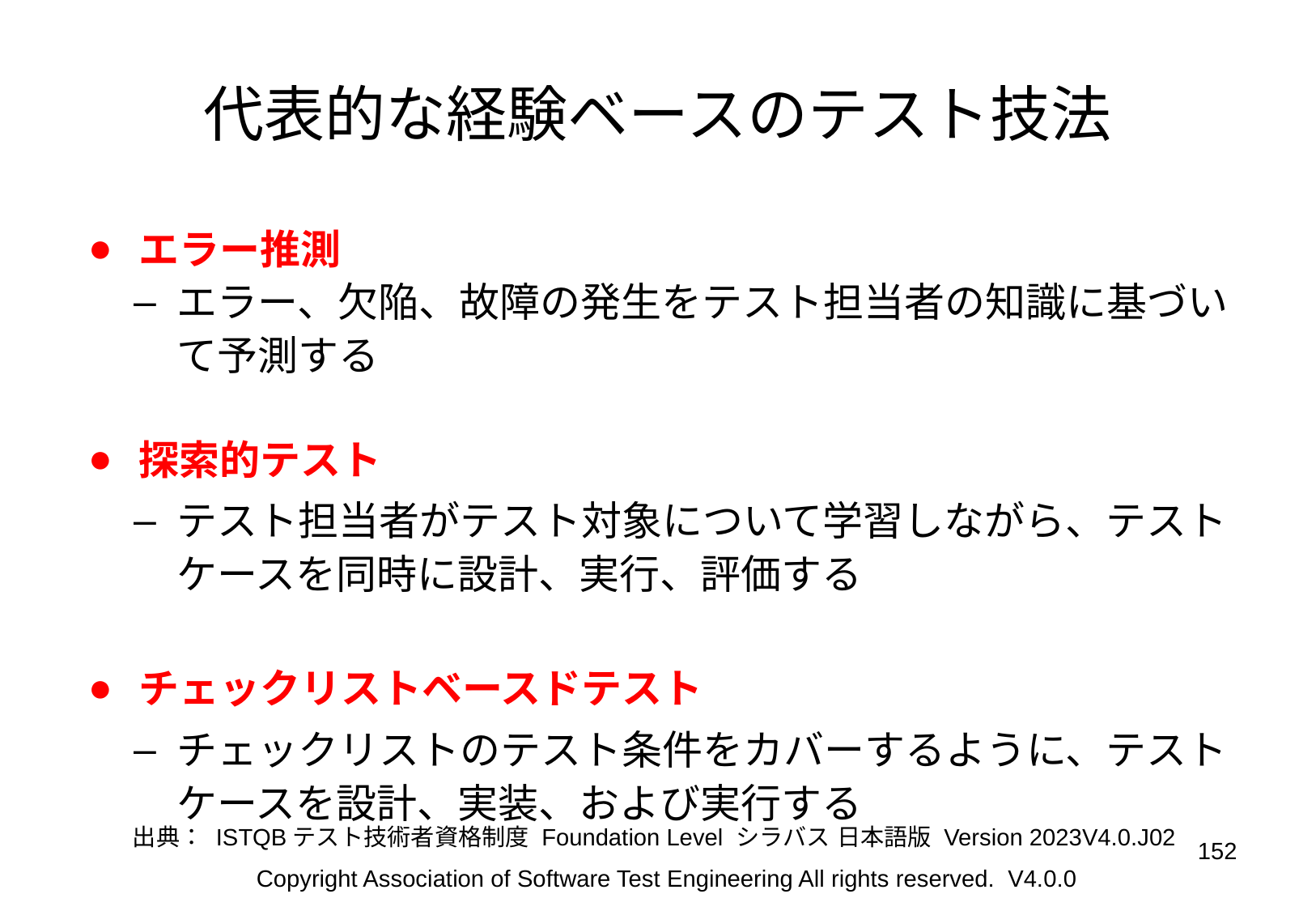

# 代表的な経験ベースのテスト技法
エラー推測
エラー、欠陥、故障の発生をテスト担当者の知識に基づいて予測する

探索的テスト
テスト担当者がテスト対象について学習しながら、テストケースを同時に設計、実行、評価する

チェックリストベースドテスト
チェックリストのテスト条件をカバーするように、テストケースを設計、実装、および実行する

出典： ISTQBテスト技術者資格制度 Foundation Level シラバス 日本語版 Version 2023V4.0.J02
152
Copyright Association of Software Test Engineering All rights reserved.  V4.0.0